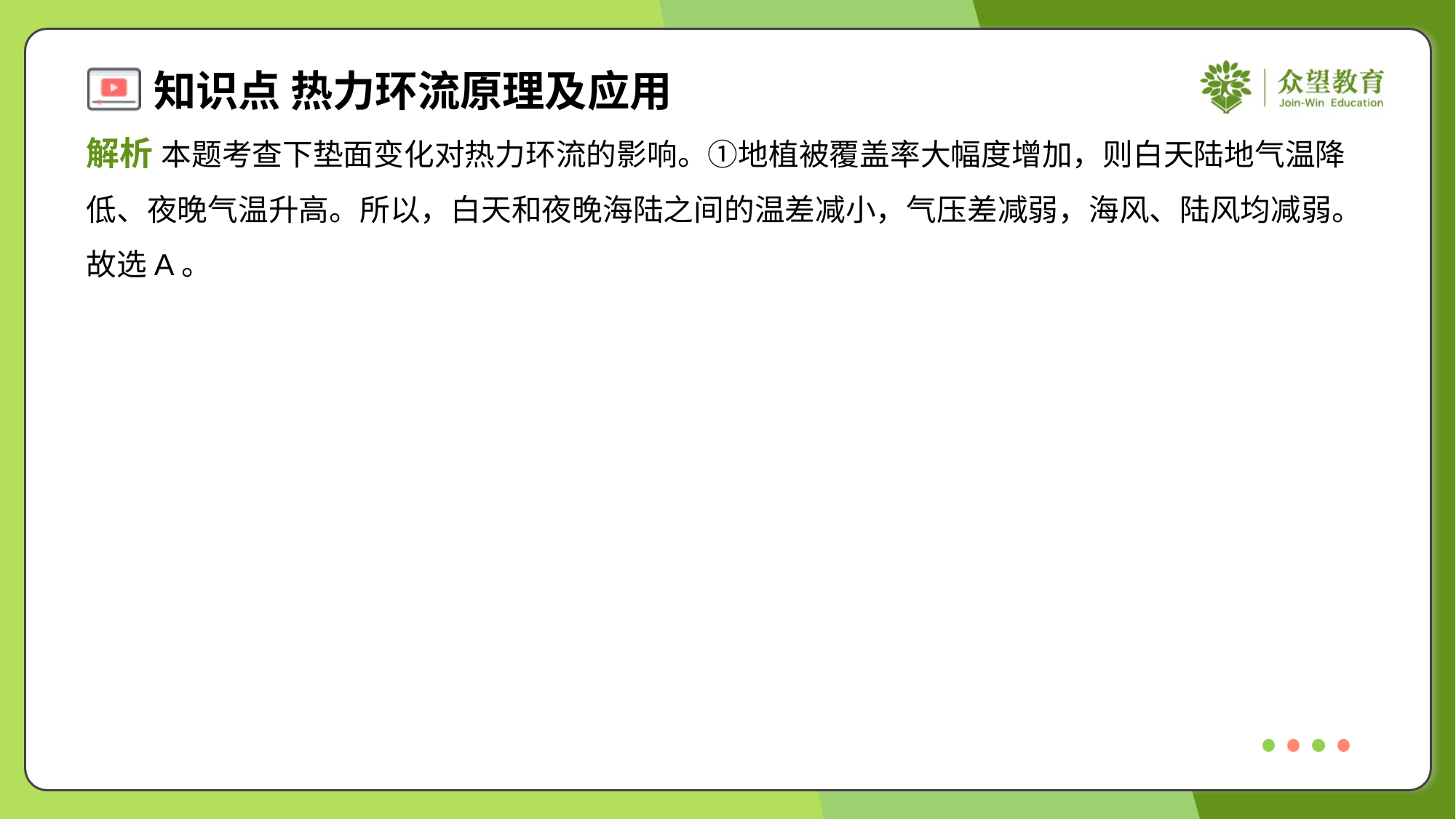

解析 本题考查下垫面变化对热力环流的影响。①地植被覆盖率大幅度增加，则白天陆地气温降
低、夜晚气温升高。所以，白天和夜晚海陆之间的温差减小，气压差减弱，海风、陆风均减弱。
故选A。